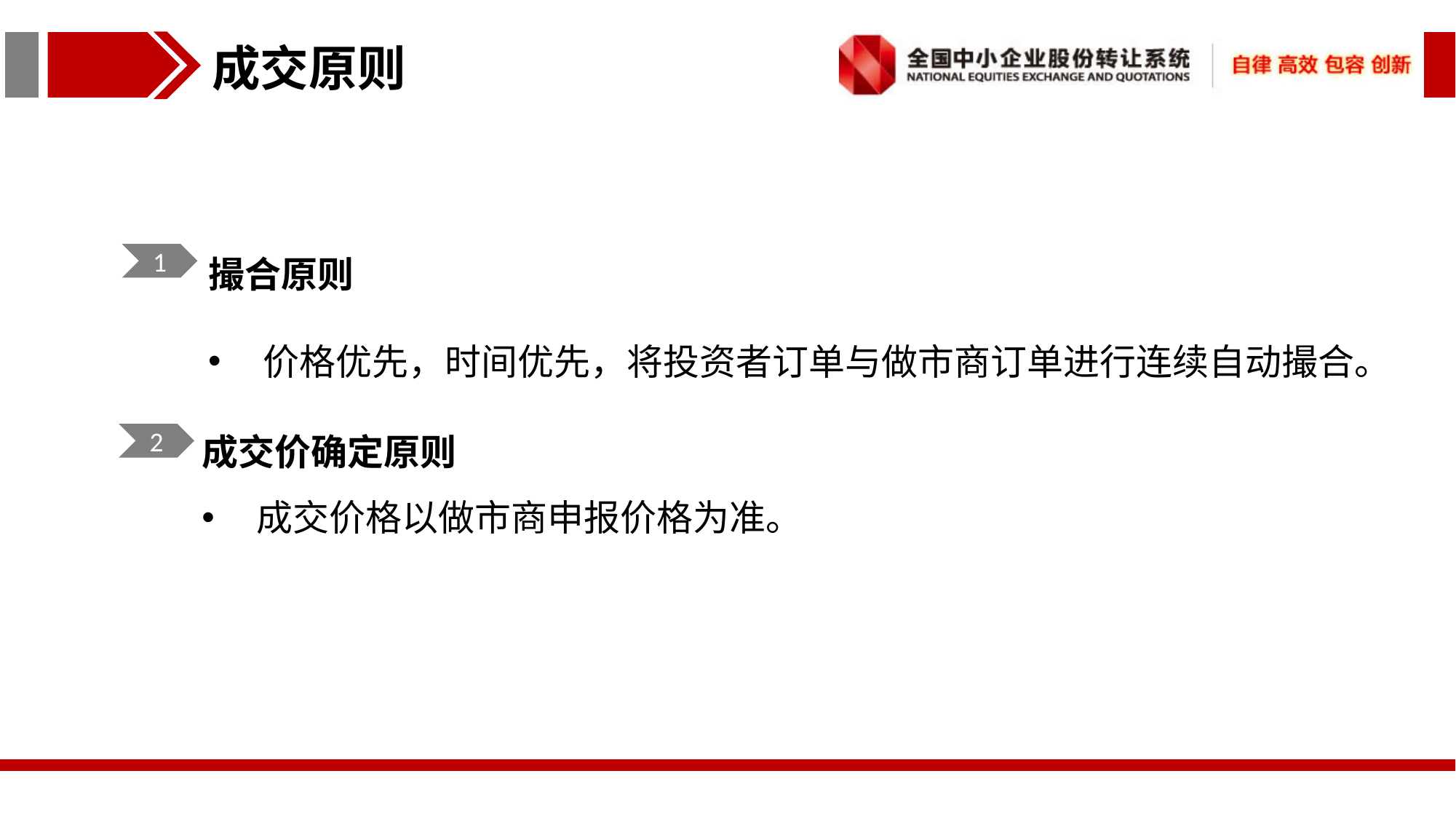

成交原则
撮合原则
价格优先，时间优先，将投资者订单与做市商订单进行连续自动撮合。
1
成交价确定原则
成交价格以做市商申报价格为准。
2
45